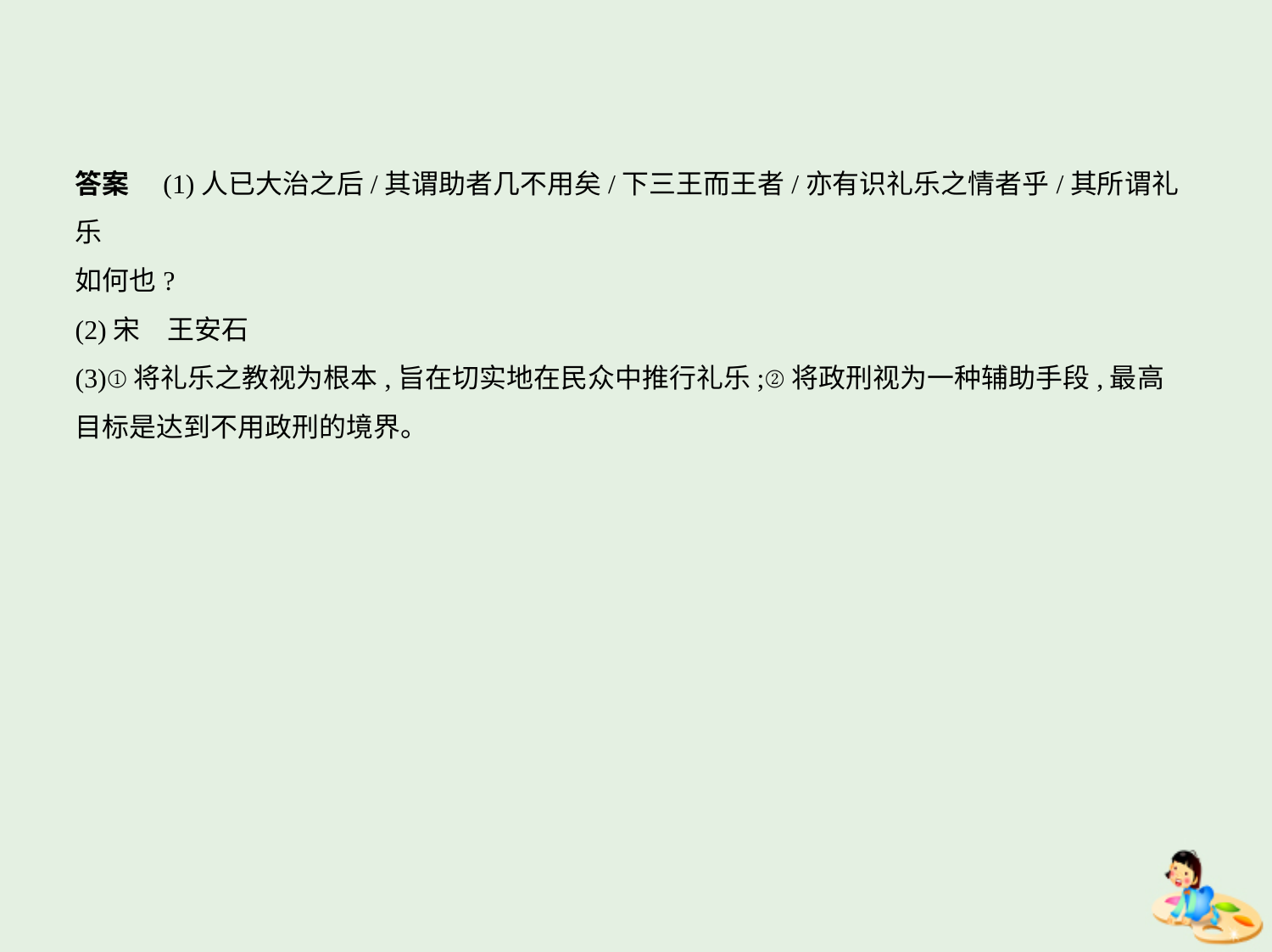

答案　(1)人已大治之后/其谓助者几不用矣/下三王而王者/亦有识礼乐之情者乎/其所谓礼乐
如何也?
(2)宋　王安石
(3)①将礼乐之教视为根本,旨在切实地在民众中推行礼乐;②将政刑视为一种辅助手段,最高
目标是达到不用政刑的境界。